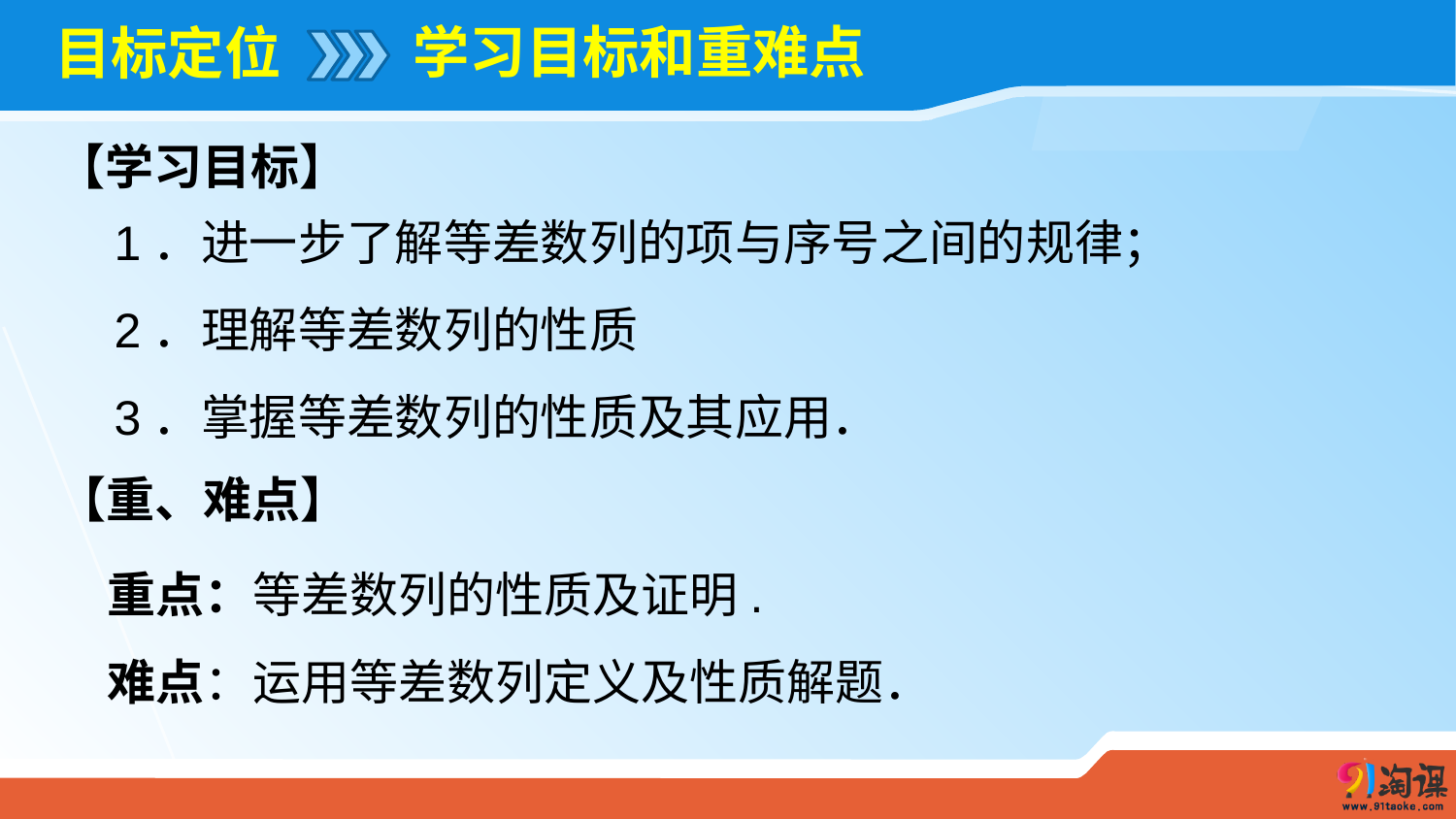

学习目标和重难点
# 目标定位
【学习目标】
1．进一步了解等差数列的项与序号之间的规律；
2．理解等差数列的性质
3．掌握等差数列的性质及其应用．

【重、难点】
重点：等差数列的性质及证明.
难点：运用等差数列定义及性质解题．